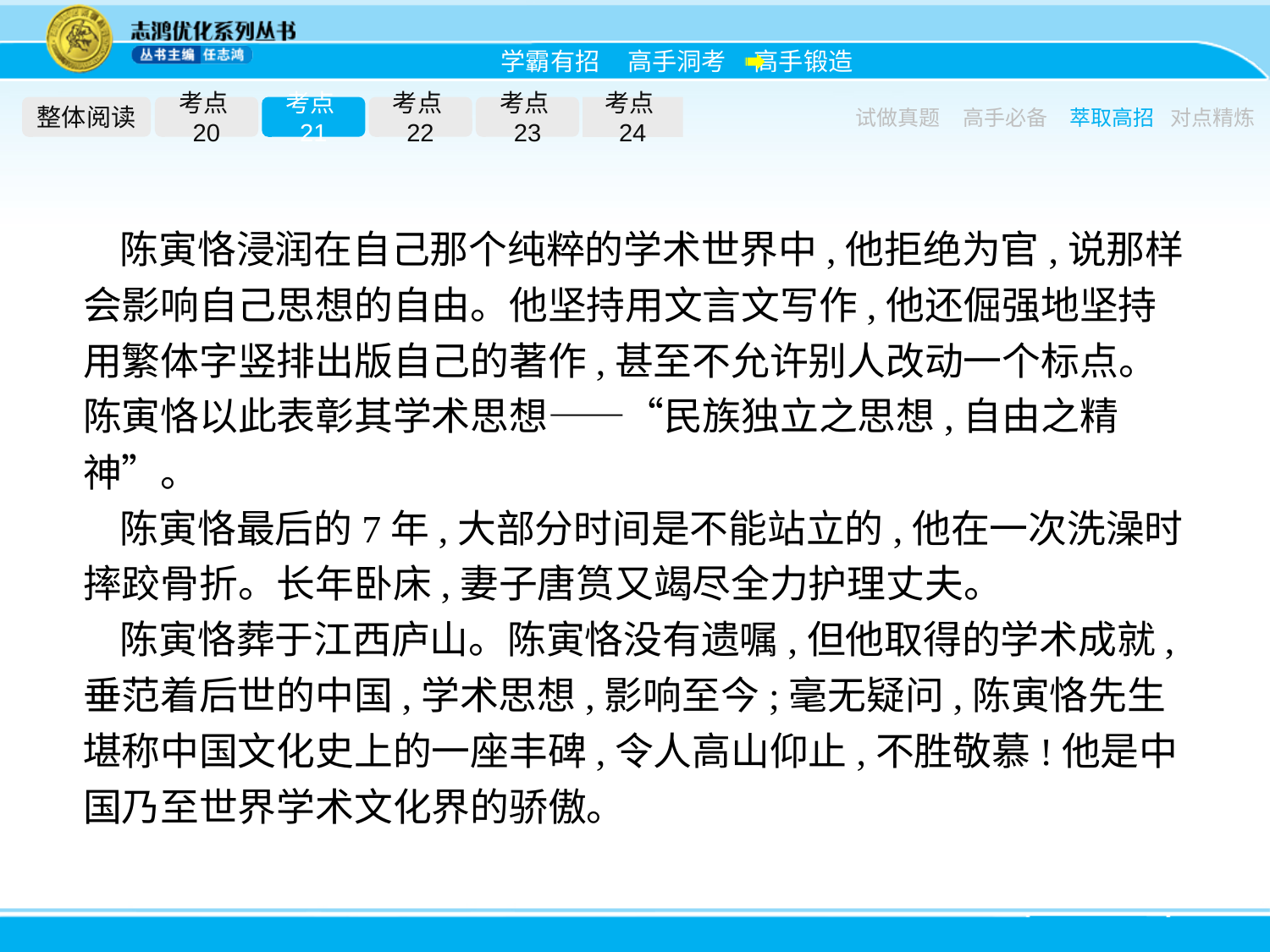

整体阅读
考点20
考点21
考点22
考点23
考点24
试做真题
高手必备
萃取高招
对点精炼
陈寅恪浸润在自己那个纯粹的学术世界中,他拒绝为官,说那样会影响自己思想的自由。他坚持用文言文写作,他还倔强地坚持用繁体字竖排出版自己的著作,甚至不允许别人改动一个标点。陈寅恪以此表彰其学术思想——“民族独立之思想,自由之精神”。
陈寅恪最后的7年,大部分时间是不能站立的,他在一次洗澡时摔跤骨折。长年卧床,妻子唐筼又竭尽全力护理丈夫。
陈寅恪葬于江西庐山。陈寅恪没有遗嘱,但他取得的学术成就,垂范着后世的中国,学术思想,影响至今;毫无疑问,陈寅恪先生堪称中国文化史上的一座丰碑,令人高山仰止,不胜敬慕!他是中国乃至世界学术文化界的骄傲。